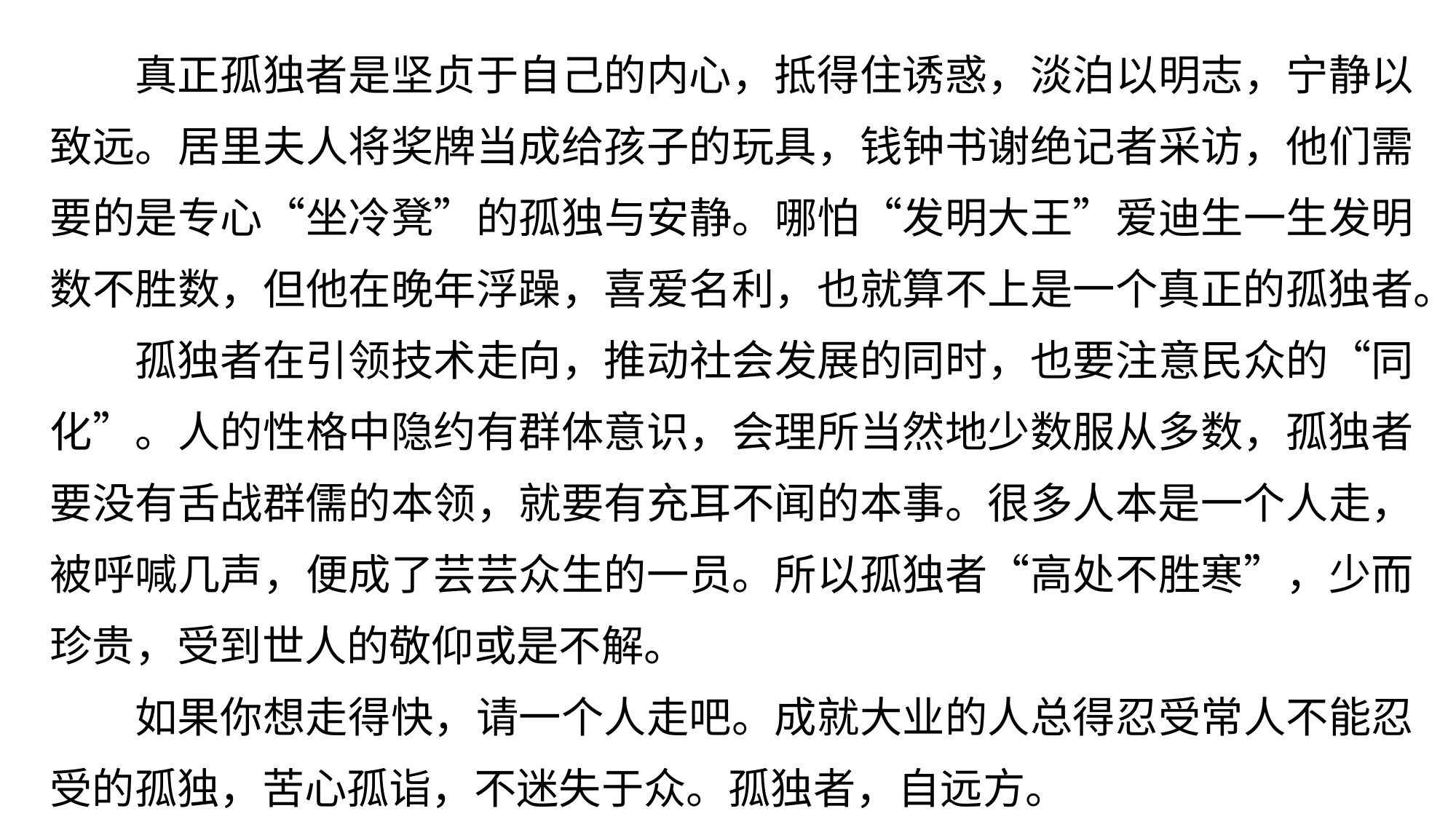

真正孤独者是坚贞于自己的内心，抵得住诱惑，淡泊以明志，宁静以致远。居里夫人将奖牌当成给孩子的玩具，钱钟书谢绝记者采访，他们需要的是专心“坐冷凳”的孤独与安静。哪怕“发明大王”爱迪生一生发明数不胜数，但他在晚年浮躁，喜爱名利，也就算不上是一个真正的孤独者。
孤独者在引领技术走向，推动社会发展的同时，也要注意民众的“同化”。人的性格中隐约有群体意识，会理所当然地少数服从多数，孤独者要没有舌战群儒的本领，就要有充耳不闻的本事。很多人本是一个人走，被呼喊几声，便成了芸芸众生的一员。所以孤独者“高处不胜寒”，少而珍贵，受到世人的敬仰或是不解。
如果你想走得快，请一个人走吧。成就大业的人总得忍受常人不能忍受的孤独，苦心孤诣，不迷失于众。孤独者，自远方。